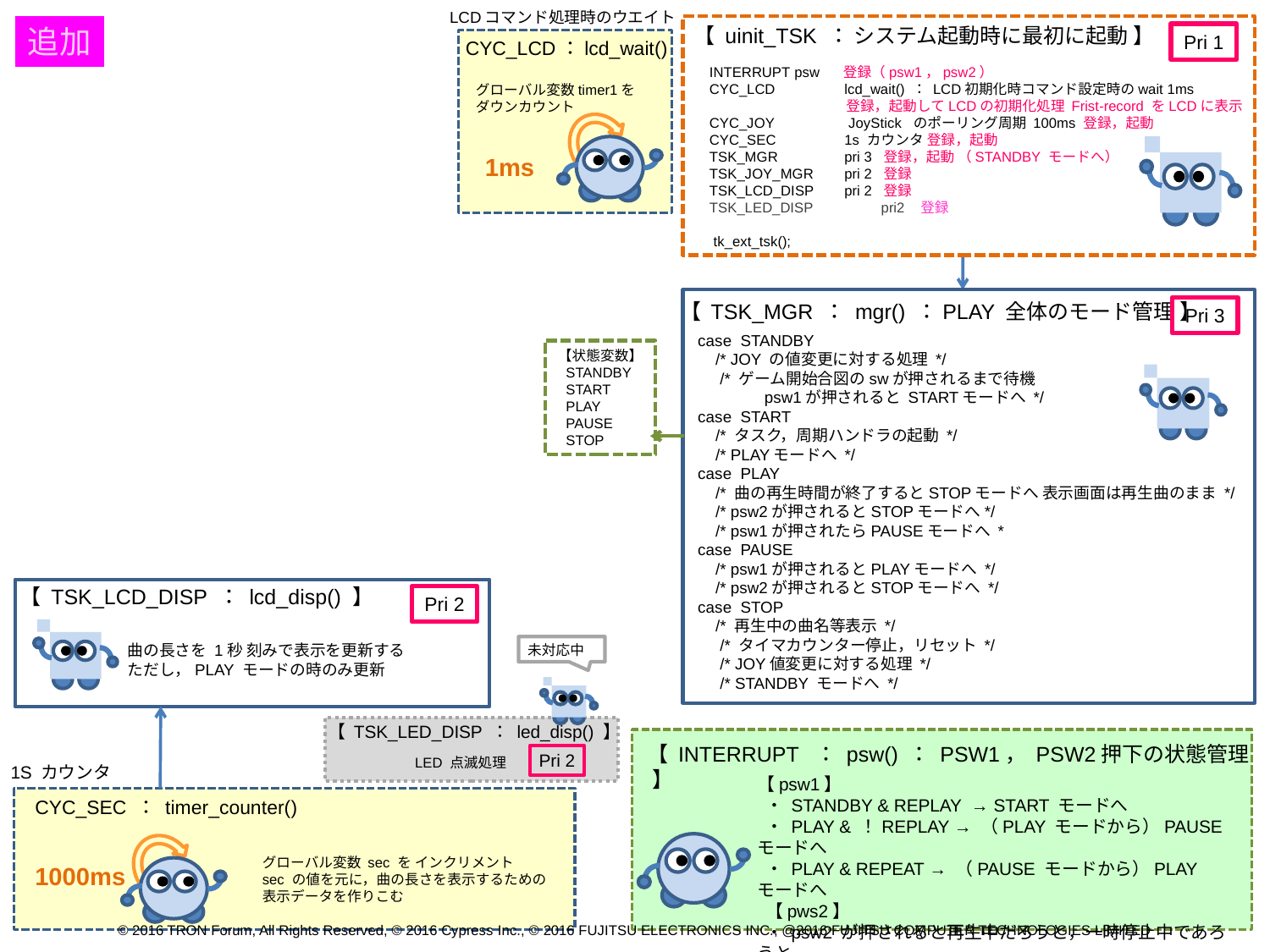

LCDコマンド処理時のウエイト
追加

【 uinit_TSK ： システム起動時に最初に起動 】
Pri 1
CYC_LCD：lcd_wait()

INTERRUPT psw     登録（psw1，psw2）
CYC_LCD	  lcd_wait() ： LCD初期化時コマンド設定時のwait 1ms
	  登録，起動してLCDの初期化処理 Frist-record をLCDに表示
CYC_JOY 	   JoyStick  のポーリング周期 100ms 登録，起動
CYC_SEC	  1s カウンタ 登録，起動
TSK_MGR	  pri 3  登録，起動 （STANDBY モードへ）
TSK_JOY_MGR	  pri 2  登録
TSK_LCD_DISP	  pri 2  登録
TSK_LED_DISP                 pri2   登録

 tk_ext_tsk();
グローバル変数timer1を
ダウンカウント

1ms

【 TSK_MGR ： mgr() ：PLAY 全体のモード管理 】
Pri 3
case  STANDBY
    /* JOY の値変更に対する処理 */
     /* ゲーム開始合図のswが押されるまで待機
               psw1が押されると STARTモードへ */
case  START
    /* タスク，周期ハンドラの起動 */
    /* PLAYモードへ */
case  PLAY
    /* 曲の再生時間が終了するとSTOPモードへ 表示画面は再生曲のまま */
    /* psw2が押されるとSTOPモードへ*/
    /* psw1が押されたらPAUSEモードへ *
case  PAUSE
    /* psw1が押されるとPLAYモードへ */
    /* psw2が押されるとSTOPモードへ */
case  STOP
    /* 再生中の曲名等表示 */
     /* タイマカウンター停止，リセット */
     /* JOY値変更に対する処理 */
     /* STANDBY モードへ */
【状態変数】
  STANDBY
  START
  PLAY
  PAUSE
  STOP

【 TSK_LCD_DISP ： lcd_disp() 】

Pri 2

曲の長さを 1秒 刻みで表示を更新する
ただし，PLAY モードの時のみ更新
未対応中

【 TSK_LED_DISP ： led_disp() 】

【 INTERRUPT  ： psw() ： PSW1， PSW2押下の状態管理 】

【psw1】
 ・ STANDBY & REPLAY  → START モードへ
 ・ PLAY & ！REPLAY → （PLAY モードから）PAUSE モードへ
 ・ PLAY & REPEAT → （PAUSE モードから）PLAY モードへ
 【pws2】
 ・ psw2 が押されると再生中だろうと，一時停止中であろうと
    STOP モードへ

Pri 2
LED 点滅処理
1S カウンタ

CYC_SEC ： timer_counter()

グローバル変数 sec を インクリメント
sec の値を元に，曲の長さを表示するための
表示データを作りこむ
1000ms

© 2016 TRON Forum, All Rights Reserved, © 2016 Cypress Inc., © 2016 FUJITSU ELECTRONICS INC., @2016 FUJITSU COMPUTER TECHNOLOGIES LIMITED